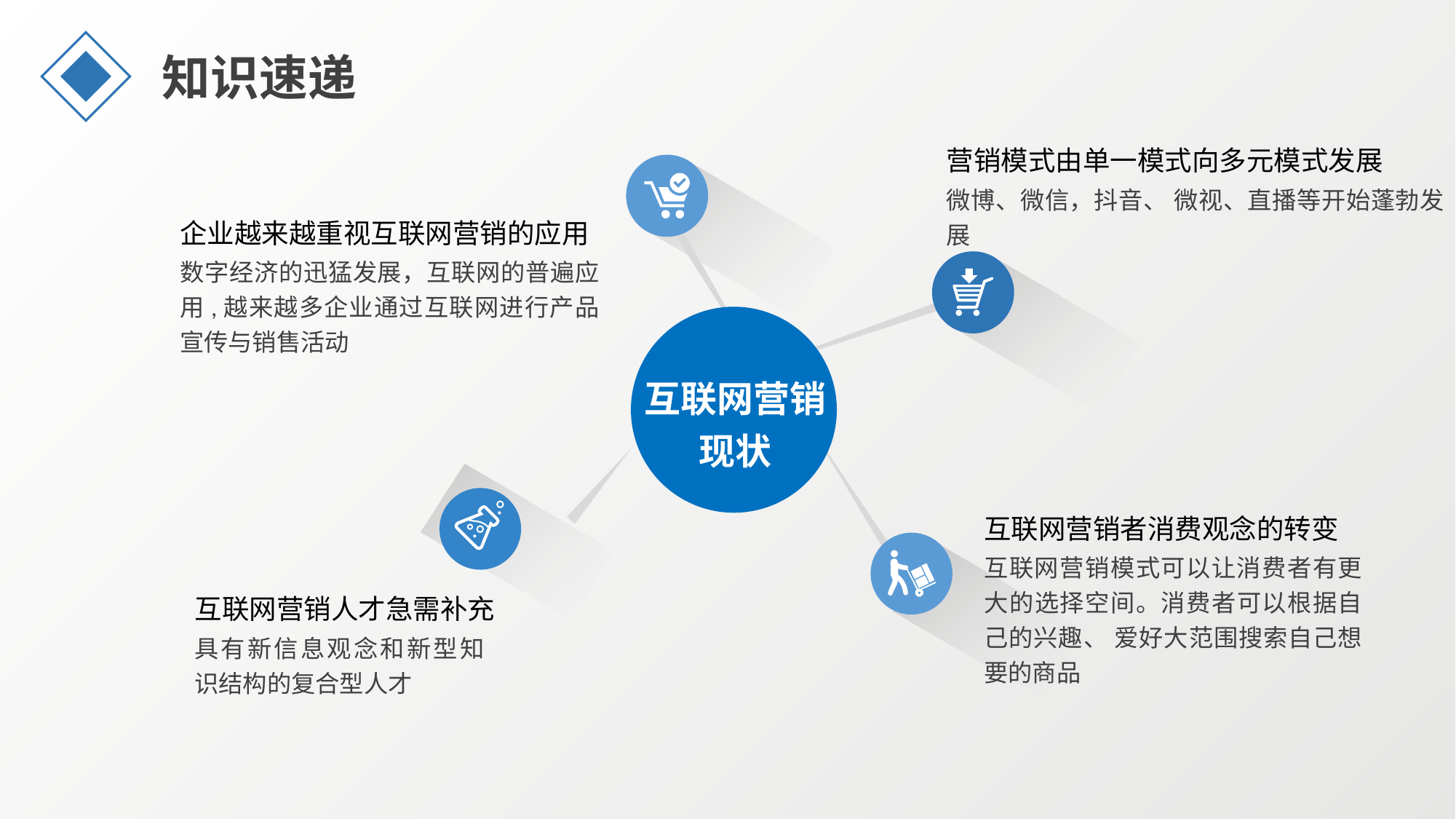

知识速递
营销模式由单一模式向多元模式发展
微博、微信，抖音、 微视、直播等开始蓬勃发展

企业越来越重视互联网营销的应用
数字经济的迅猛发展，互联网的普遍应用,越来越多企业通过互联网进行产品宣传与销售活动

互联网营销
现状

互联网营销者消费观念的转变
互联网营销模式可以让消费者有更大的选择空间。消费者可以根据自己的兴趣、 爱好大范围搜索自己想要的商品

互联网营销人才急需补充
具有新信息观念和新型知识结构的复合型人才